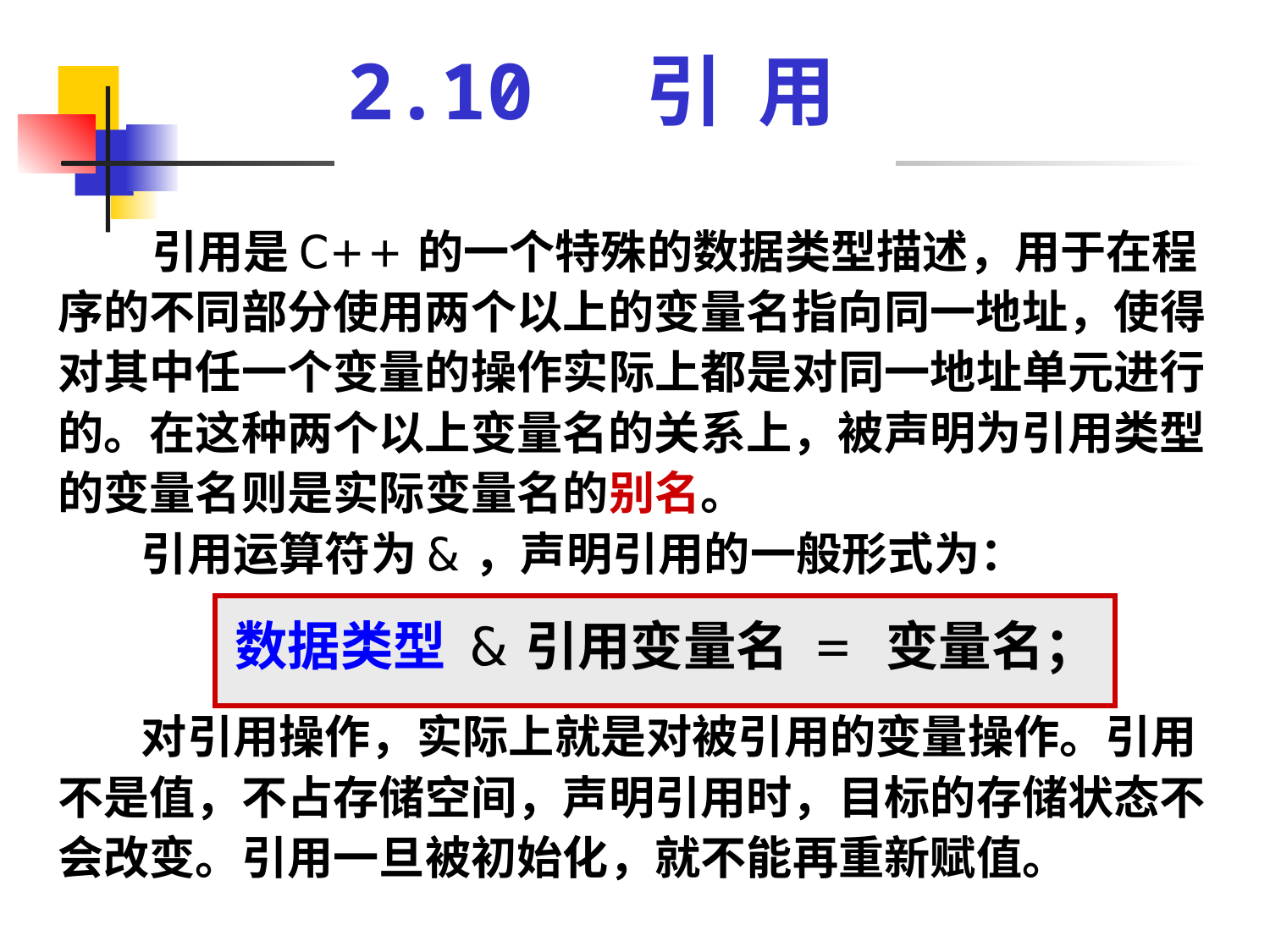

# 2.10  引  用
        引用是C++的一个特殊的数据类型描述，用于在程序的不同部分使用两个以上的变量名指向同一地址，使得对其中任一个变量的操作实际上都是对同一地址单元进行的。在这种两个以上变量名的关系上，被声明为引用类型的变量名则是实际变量名的别名。
       引用运算符为&，声明引用的一般形式为：
                数据类型 &引用变量名 = 变量名；
       对引用操作，实际上就是对被引用的变量操作。引用不是值，不占存储空间，声明引用时，目标的存储状态不会改变。引用一旦被初始化，就不能再重新赋值。